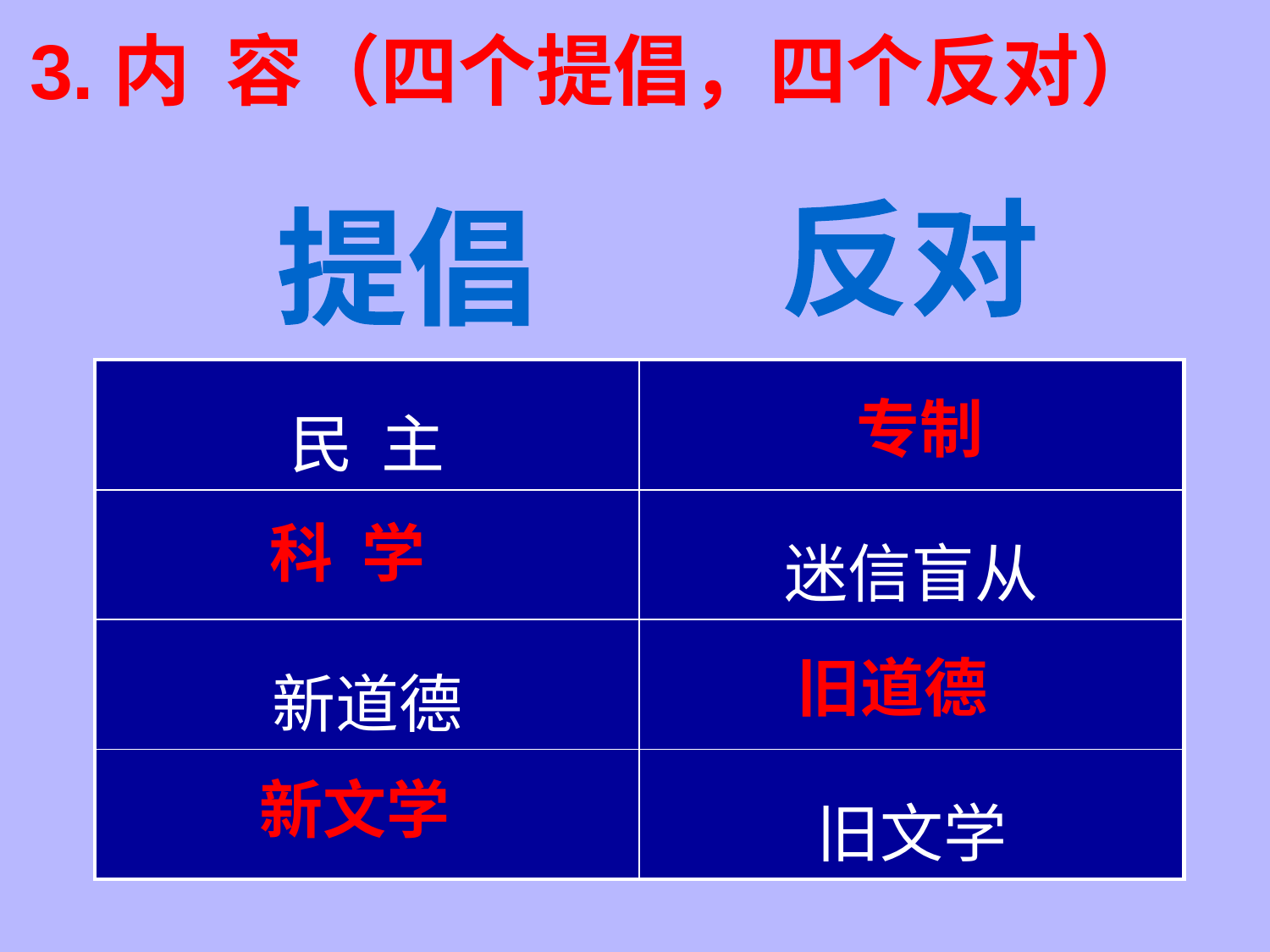

3.内  容（四个提倡，四个反对）
反对
提倡
| 民 主 |  |
| --- | --- |
|  | 迷信盲从 |
| 新道德 |  |
|  | 旧文学 |
专制
科  学
旧道德
新文学